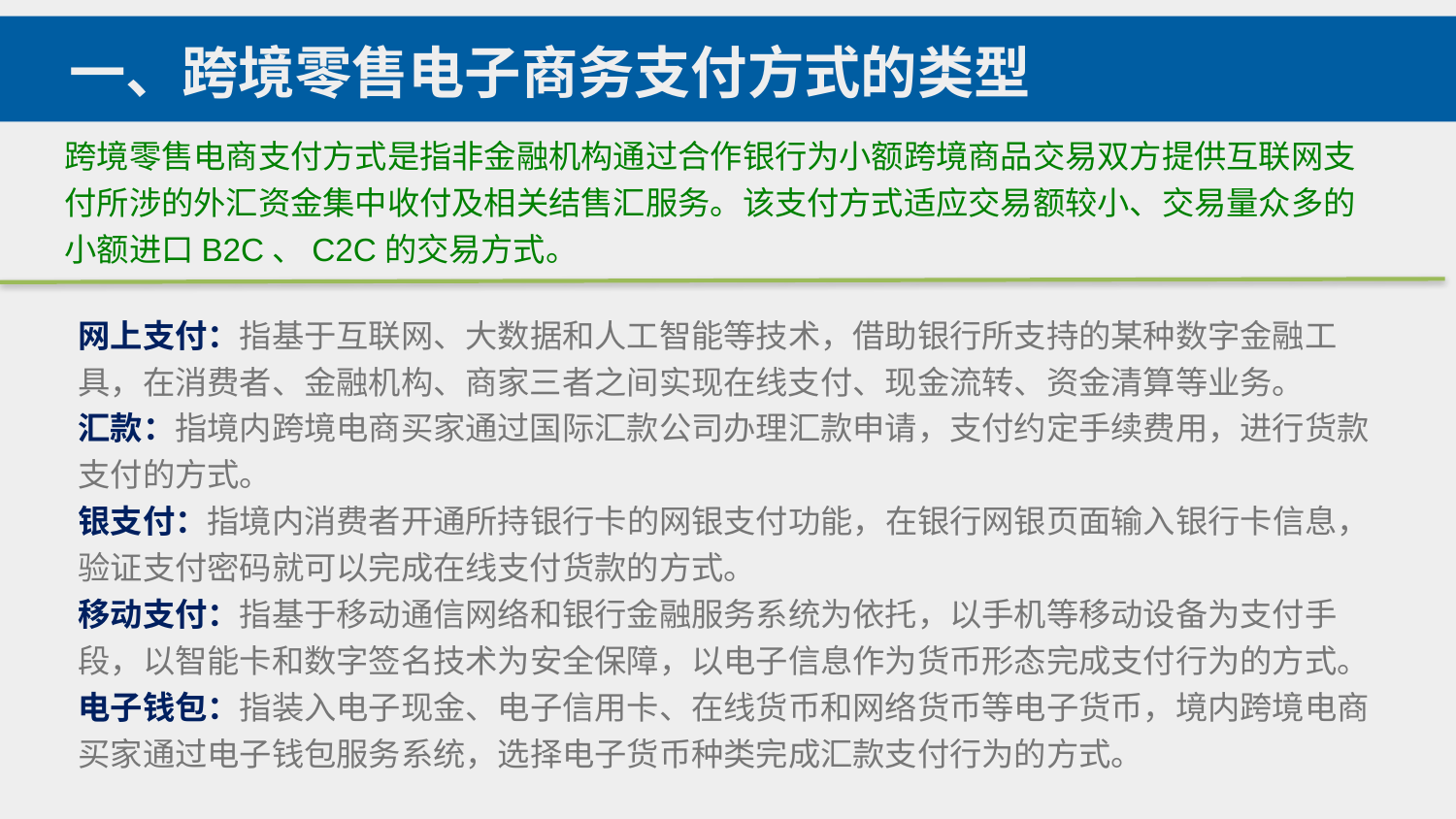

一、跨境零售电子商务支付方式的类型
跨境零售电商支付方式是指非金融机构通过合作银行为小额跨境商品交易双方提供互联网支付所涉的外汇资金集中收付及相关结售汇服务。该支付方式适应交易额较小、交易量众多的小额进口B2C、C2C的交易方式。
网上支付：指基于互联网、大数据和人工智能等技术，借助银行所支持的某种数字金融工具，在消费者、金融机构、商家三者之间实现在线支付、现金流转、资金清算等业务。
汇款：指境内跨境电商买家通过国际汇款公司办理汇款申请，支付约定手续费用，进行货款支付的方式。
银支付：指境内消费者开通所持银行卡的网银支付功能，在银行网银页面输入银行卡信息，验证支付密码就可以完成在线支付货款的方式。
移动支付：指基于移动通信网络和银行金融服务系统为依托，以手机等移动设备为支付手段，以智能卡和数字签名技术为安全保障，以电子信息作为货币形态完成支付行为的方式。
电子钱包：指装入电子现金、电子信用卡、在线货币和网络货币等电子货币，境内跨境电商买家通过电子钱包服务系统，选择电子货币种类完成汇款支付行为的方式。